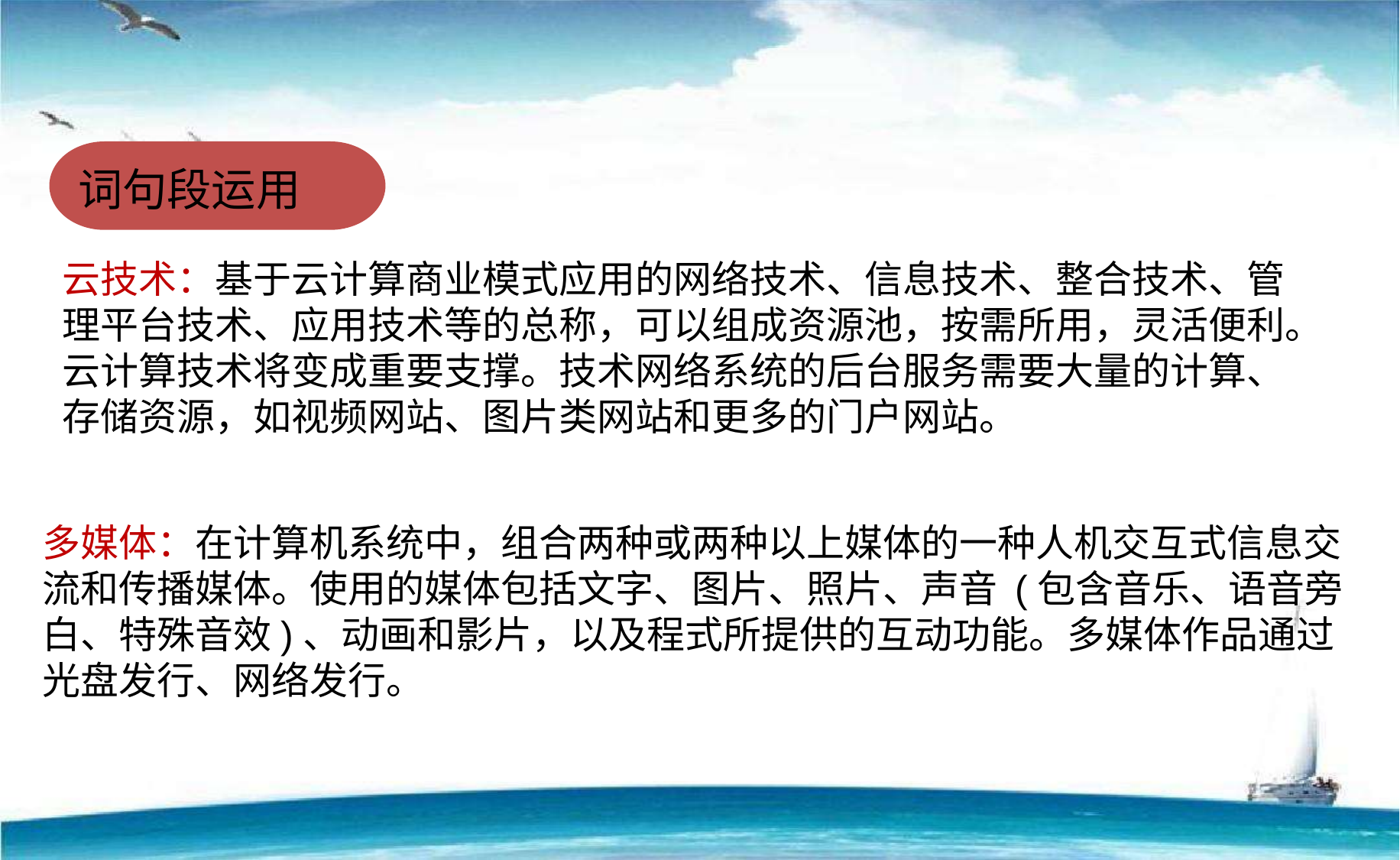

词句段运用
云技术：基于云计算商业模式应用的网络技术、信息技术、整合技术、管理平台技术、应用技术等的总称，可以组成资源池，按需所用，灵活便利。云计算技术将变成重要支撑。技术网络系统的后台服务需要大量的计算、存储资源，如视频网站、图片类网站和更多的门户网站。
多媒体：在计算机系统中，组合两种或两种以上媒体的一种人机交互式信息交流和传播媒体。使用的媒体包括文字、图片、照片、声音 (包含音乐、语音旁白、特殊音效)、动画和影片，以及程式所提供的互动功能。多媒体作品通过光盘发行、网络发行。